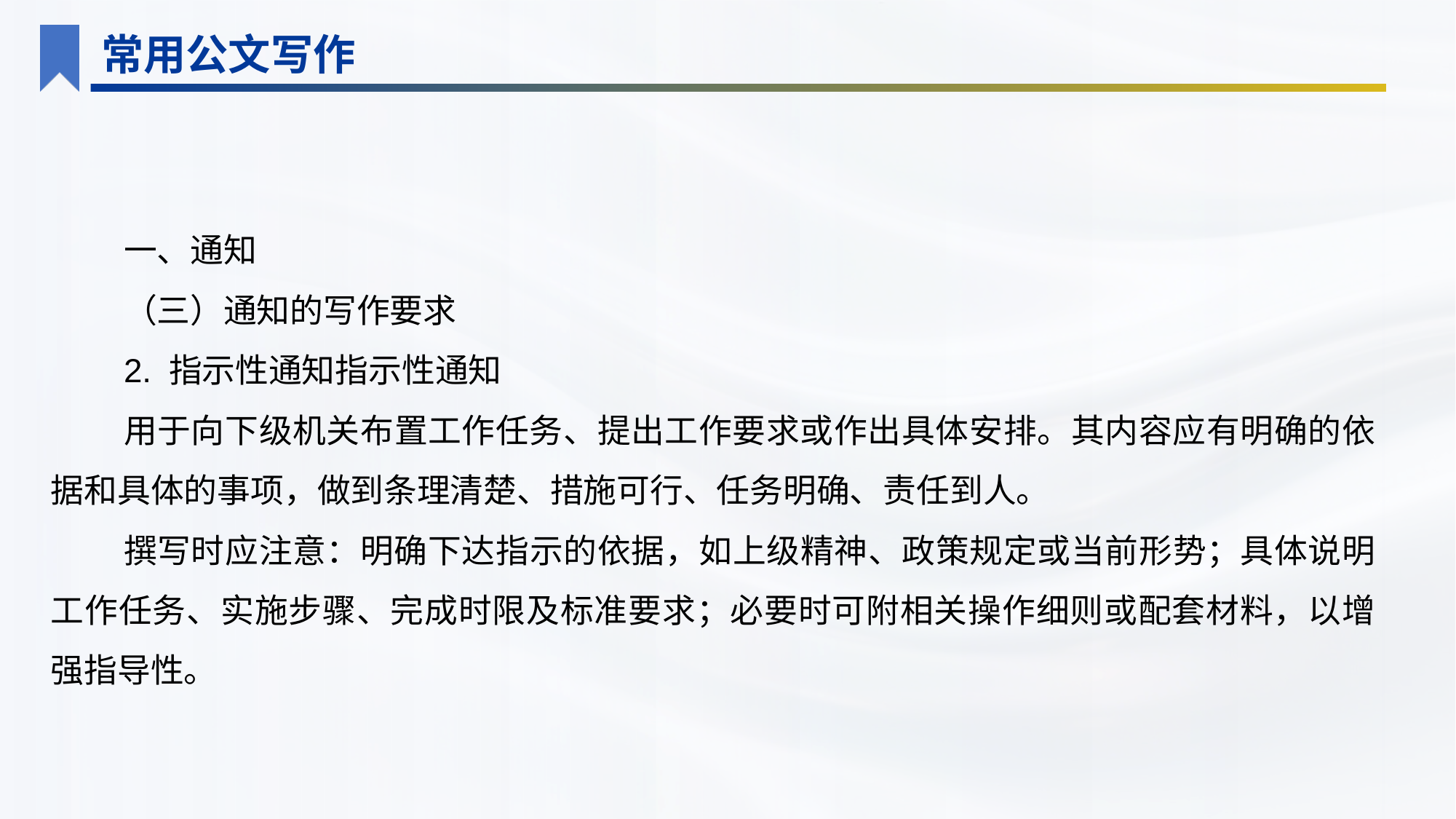

常用公文写作
一、通知
（三）通知的写作要求
2. 指示性通知指示性通知
用于向下级机关布置工作任务、提出工作要求或作出具体安排。其内容应有明确的依据和具体的事项，做到条理清楚、措施可行、任务明确、责任到人。
撰写时应注意：明确下达指示的依据，如上级精神、政策规定或当前形势；具体说明工作任务、实施步骤、完成时限及标准要求；必要时可附相关操作细则或配套材料，以增强指导性。